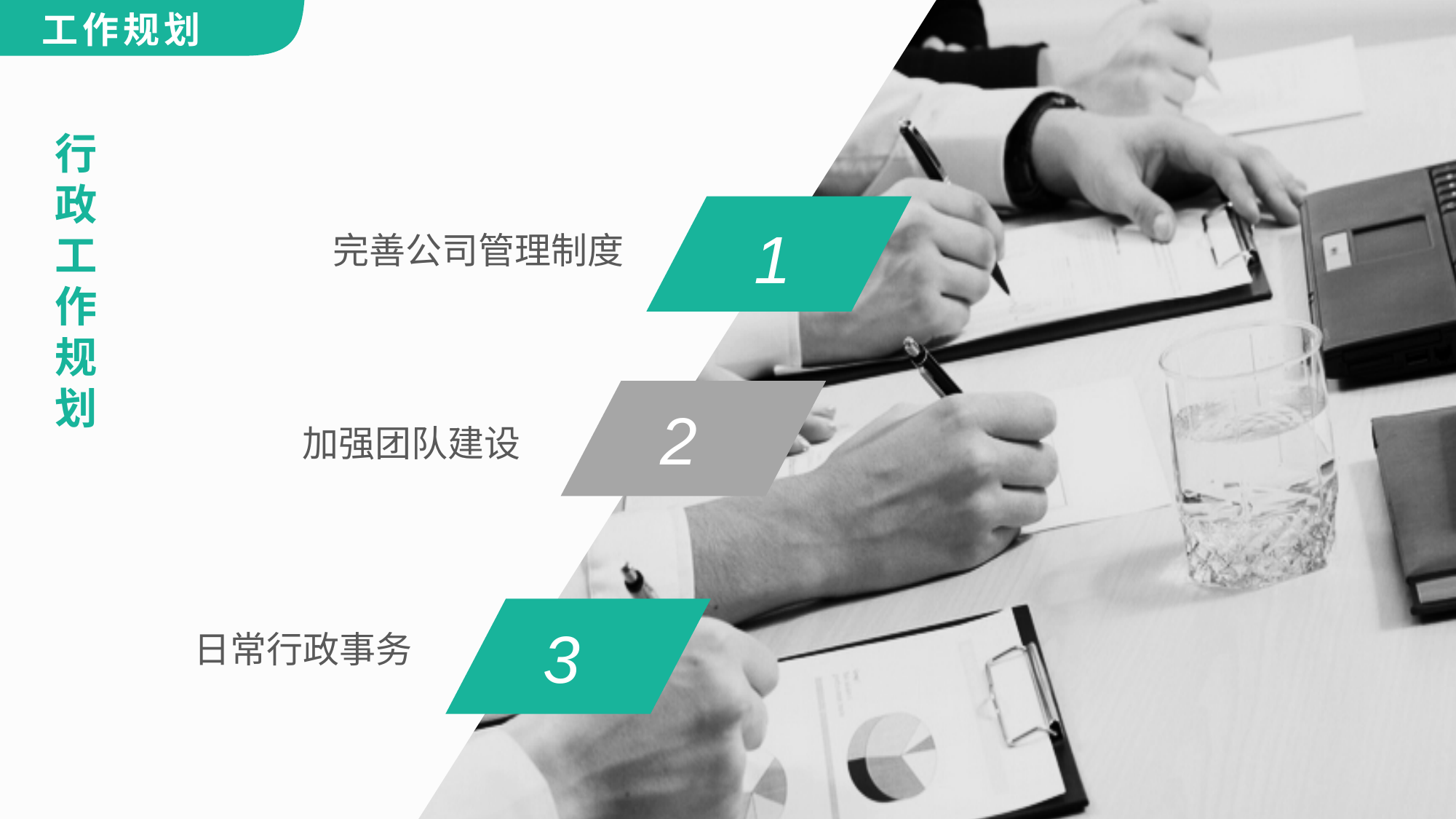

行政工作规划

完善公司管理制度
1

加强团队建设
2
日常行政事务

3